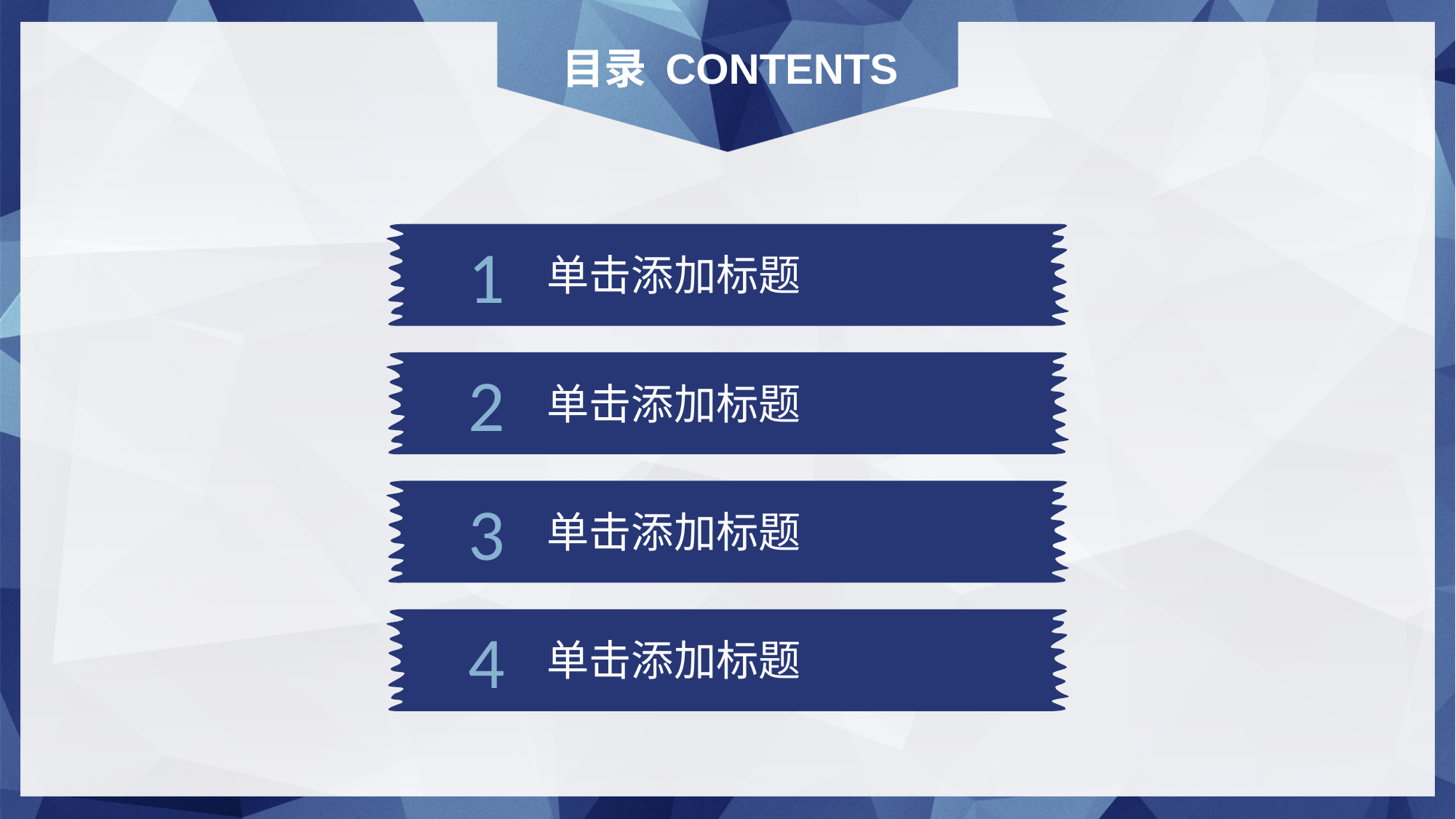

目录
CONTENTS

1
单击添加标题

2
单击添加标题

3
单击添加标题

4
单击添加标题